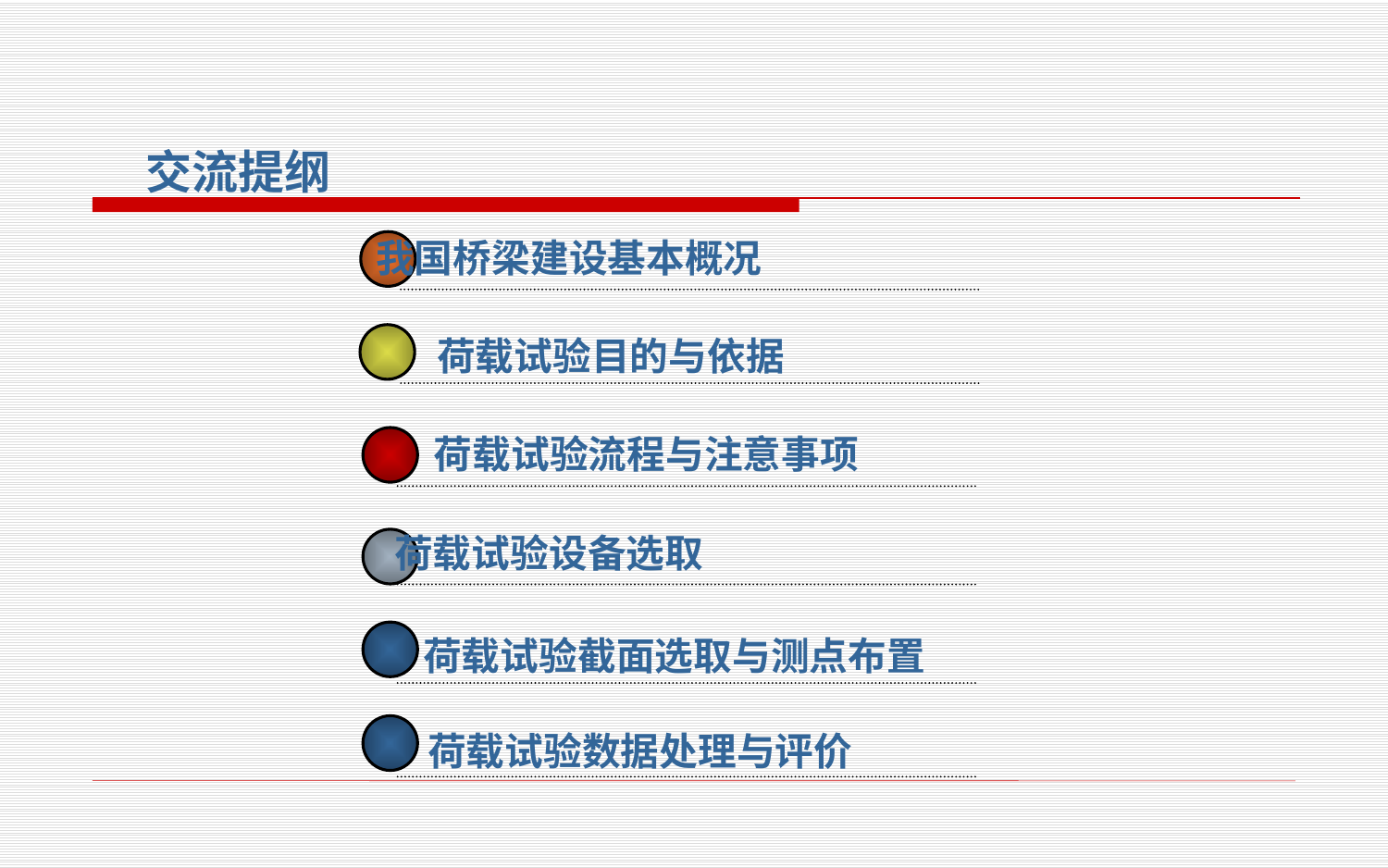

交流提纲
            我国桥梁建设基本概况

                     荷载试验目的与依据

                           荷载试验流程与注意事项

         荷载试验设备选取

                                   荷载试验截面选取与测点布置

                                 荷载试验数据处理与评价